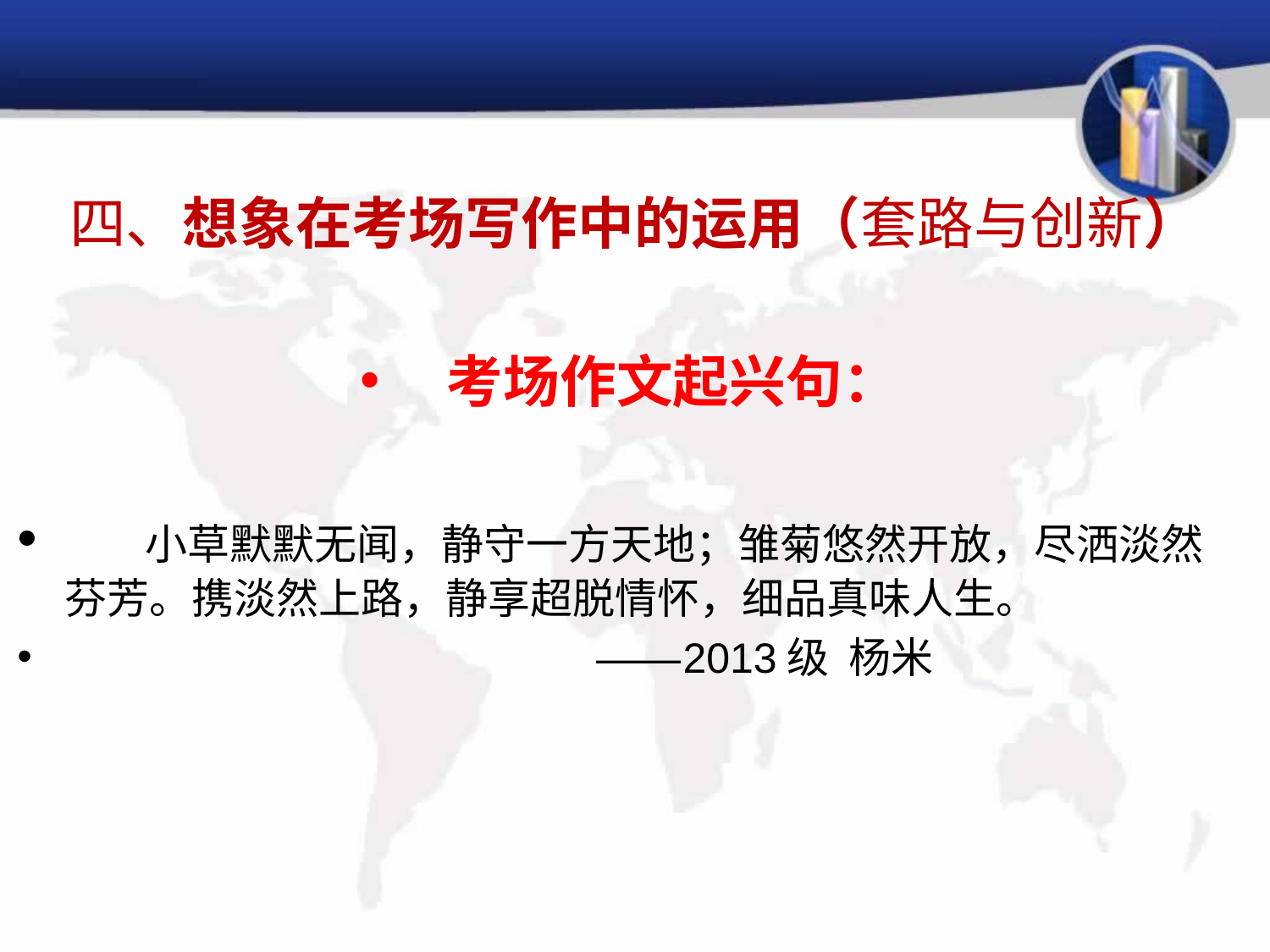

四、想象在考场写作中的运用（套路与创新）

  考场作文起兴句：

       小草默默无闻，静守一方天地；雏菊悠然开放，尽洒淡然芬芳。携淡然上路，静享超脱情怀，细品真味人生。
                                             ——2013级  杨米